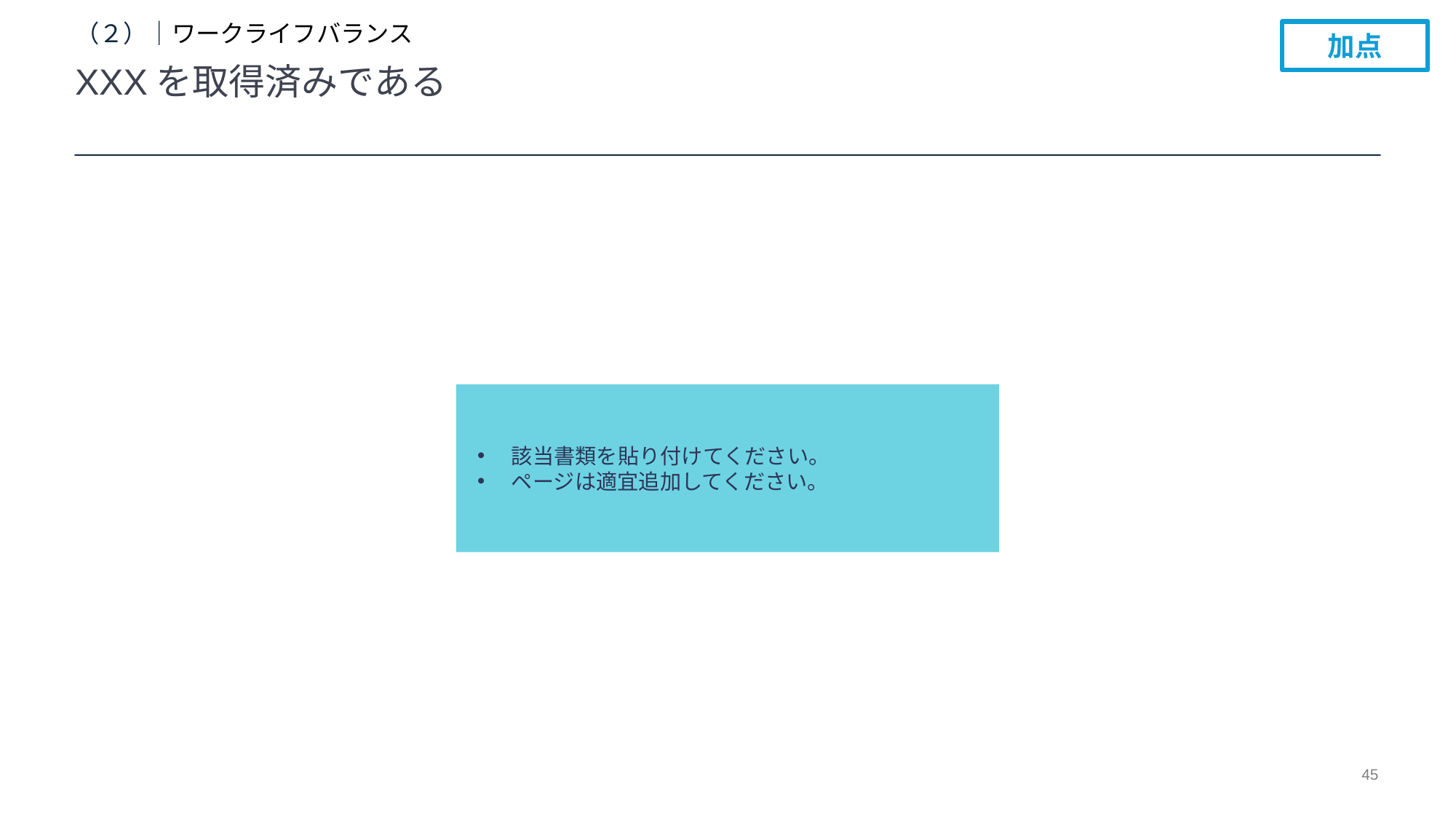

# （２）｜ワークライフバランス
加点
XXXを取得済みである
該当書類を貼り付けてください。
ページは適宜追加してください。